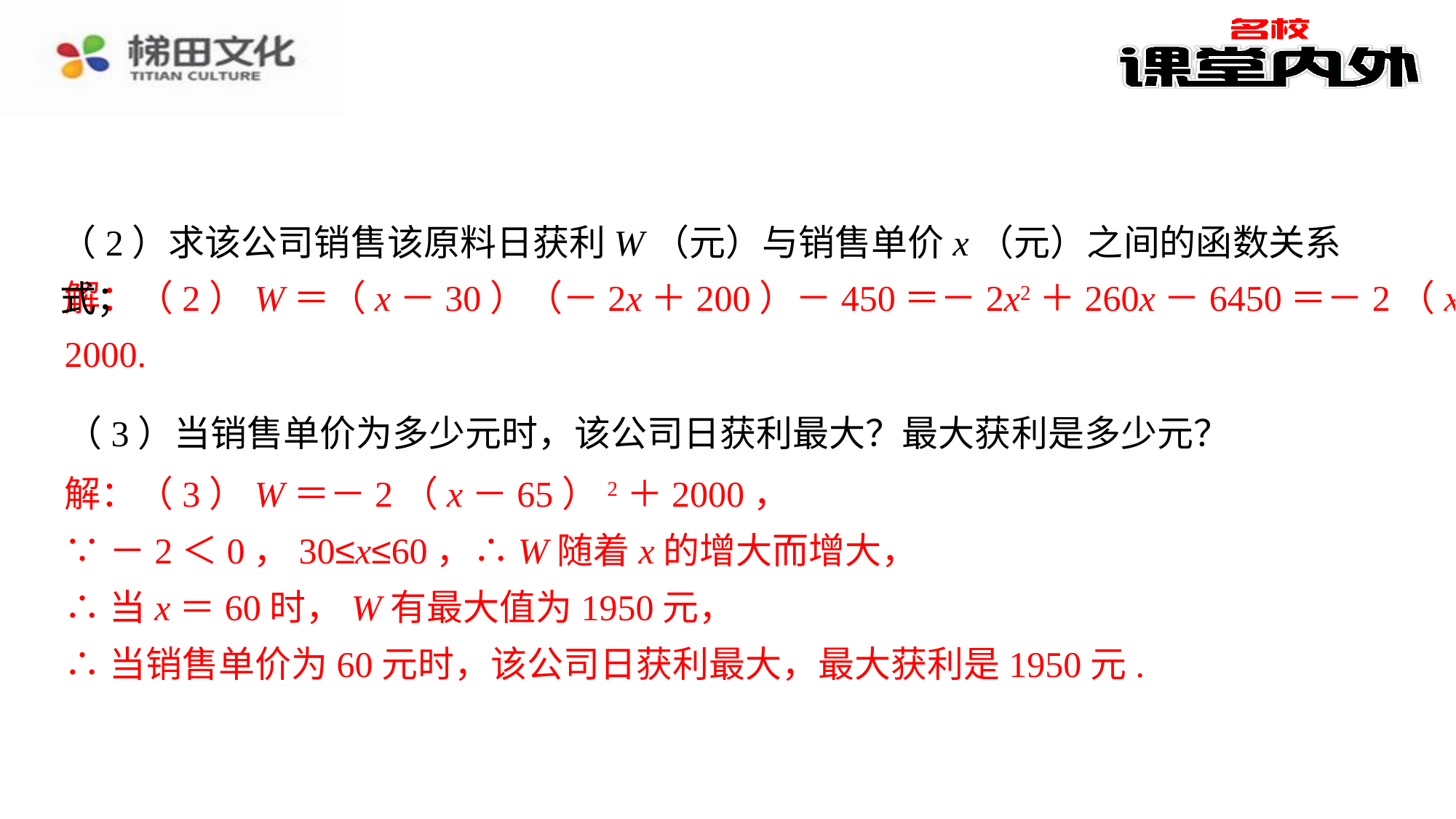

（2）求该公司销售该原料日获利W（元）与销售单价x（元）之间的函数关系式；
解：（2）W＝（x－30）（－2x＋200）－450＝－2x2＋260x－6450＝－2（x－65）2＋
（2）W＝（x－30）（－2x＋200）－450＝－2x2＋260x－6450＝－2（x－65）2＋2000.⁠
（3）W＝－2（x－65）2＋2000，⁠
∵－2＜0，30≤x≤60，∴W随着x的增大而增大，⁠
∴当x＝60时，W有最大值为1950元，⁠
∴当销售单价为60元时，该公司日获利最大，最大获利是1950元.⁠
2000.
（3）当销售单价为多少元时，该公司日获利最大？最大获利是多少元？
解：（3）W＝－2（x－65）2＋2000，
∵－2＜0，30≤x≤60，∴W随着x的增大而增大，
∴当x＝60时，W有最大值为1950元，
∴当销售单价为60元时，该公司日获利最大，最大获利是1950元.